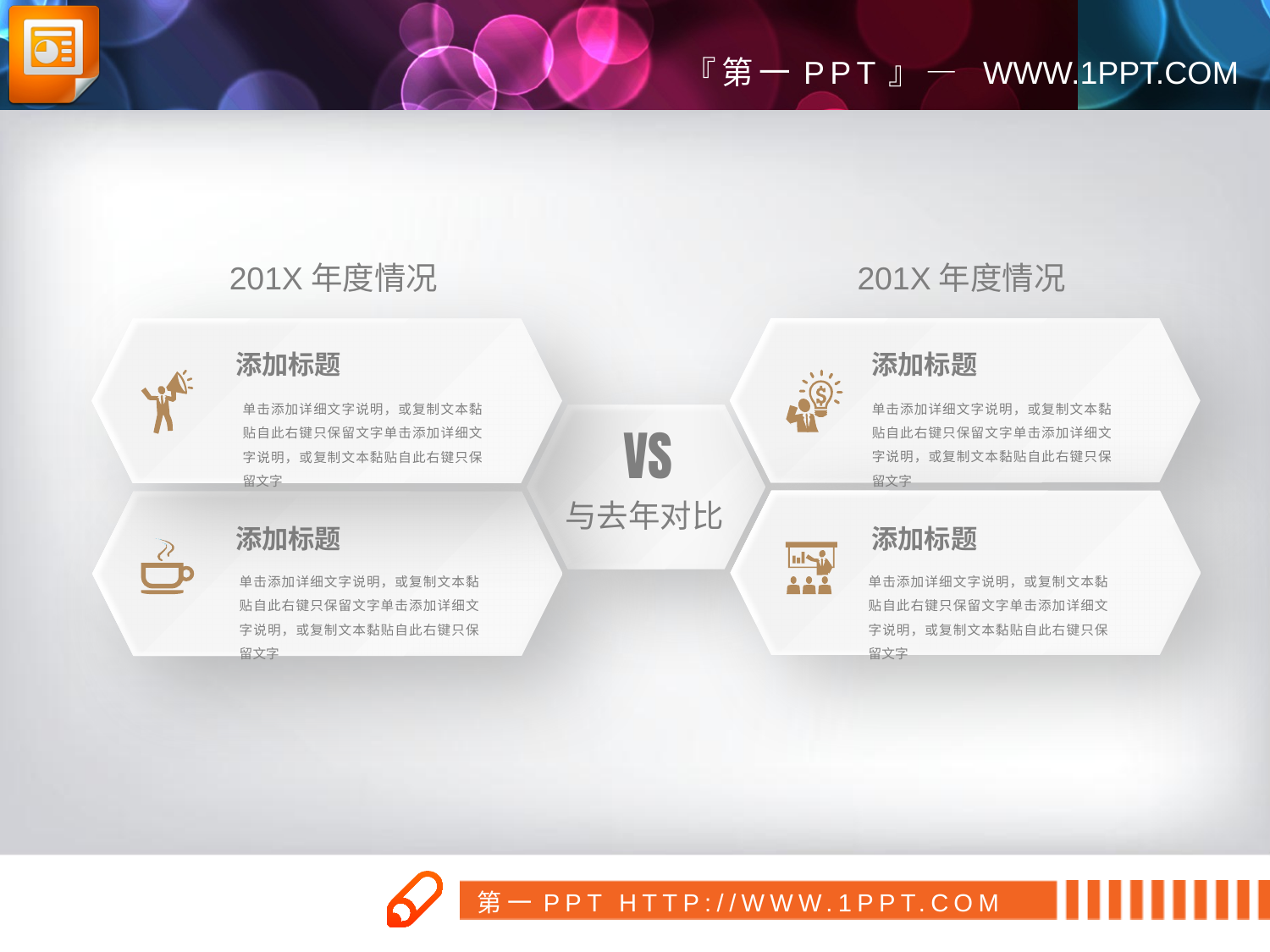

201X年度情况
201X年度情况

添加标题

单击添加详细文字说明，或复制文本黏贴自此右键只保留文字单击添加详细文字说明，或复制文本黏贴自此右键只保留文字

添加标题

单击添加详细文字说明，或复制文本黏贴自此右键只保留文字单击添加详细文字说明，或复制文本黏贴自此右键只保留文字

VS
与去年对比

添加标题

单击添加详细文字说明，或复制文本黏贴自此右键只保留文字单击添加详细文字说明，或复制文本黏贴自此右键只保留文字

添加标题

单击添加详细文字说明，或复制文本黏贴自此右键只保留文字单击添加详细文字说明，或复制文本黏贴自此右键只保留文字